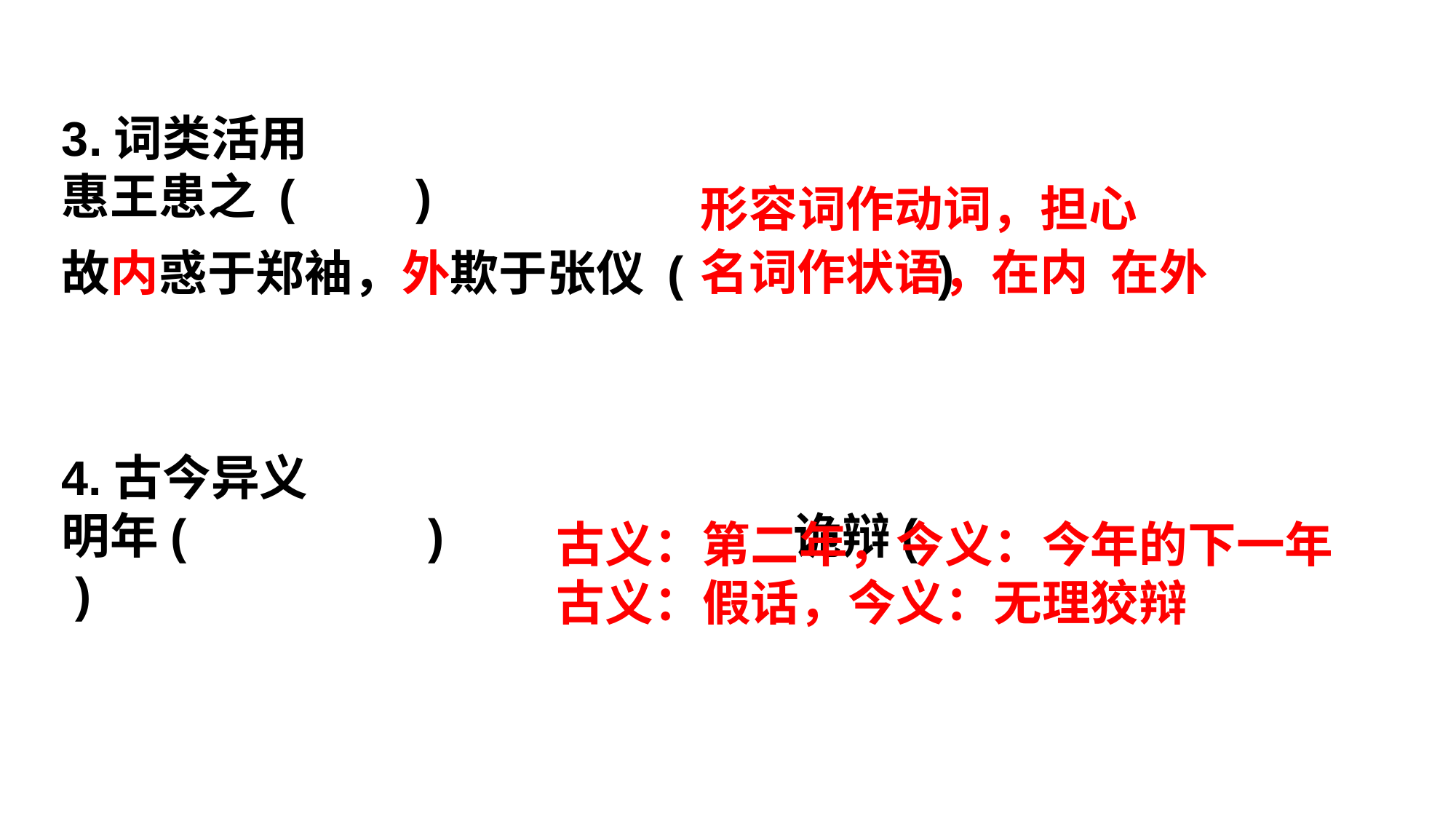

3.词类活用
惠王患之 (         )
故内惑于郑袖，外欺于张仪 (                   )

形容词作动词，担心
名词作状语，在内  在外
4.古今异义
明年(                  )                         诡辩(                    )

古义：第二年，今义：今年的下一年
古义：假话，今义：无理狡辩